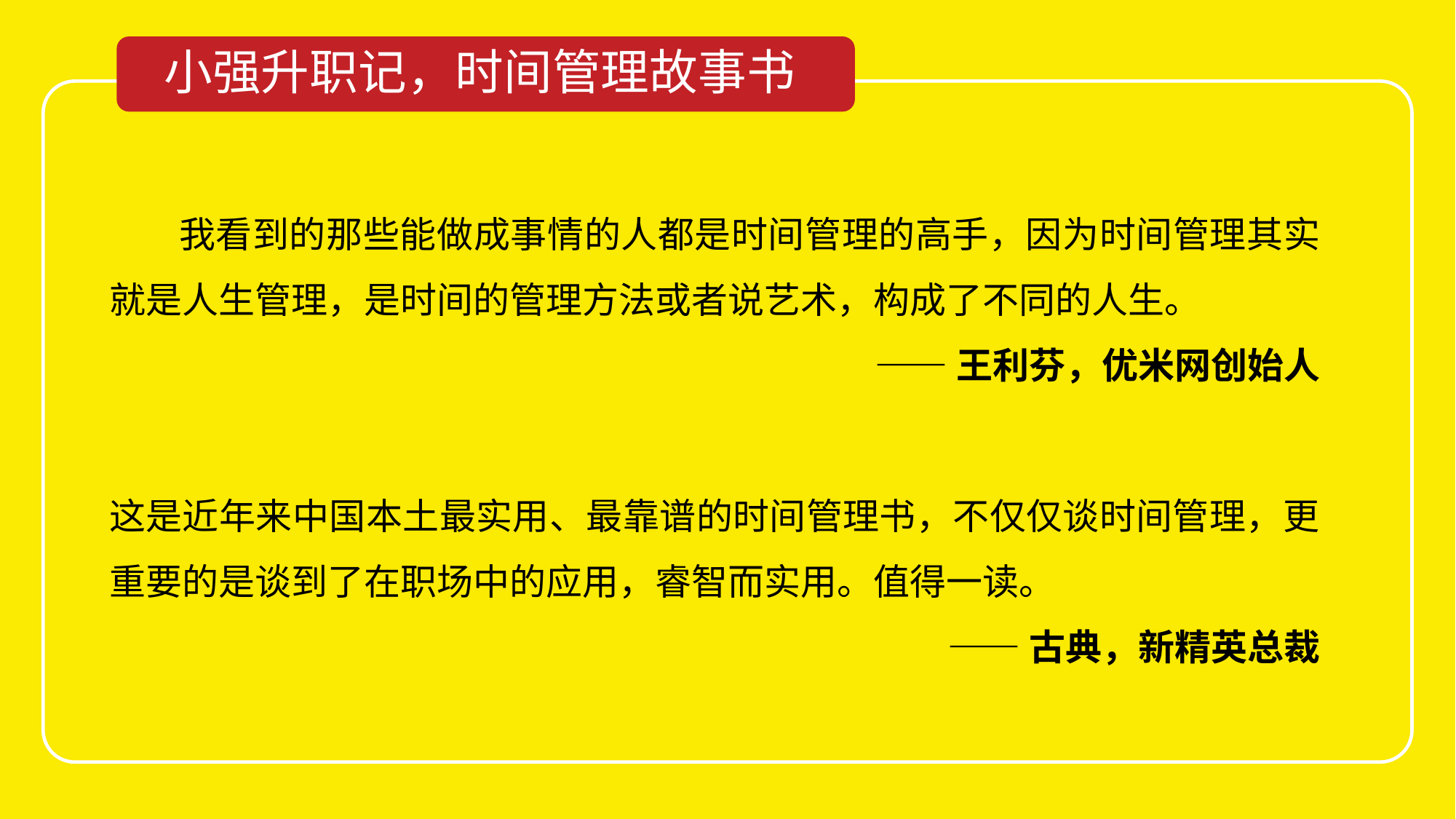

小强升职记，时间管理故事书

       我看到的那些能做成事情的人都是时间管理的高手，因为时间管理其实就是人生管理，是时间的管理方法或者说艺术，构成了不同的人生。
——王利芬，优米网创始人
这是近年来中国本土最实用、最靠谱的时间管理书，不仅仅谈时间管理，更重要的是谈到了在职场中的应用，睿智而实用。值得一读。
——古典，新精英总裁